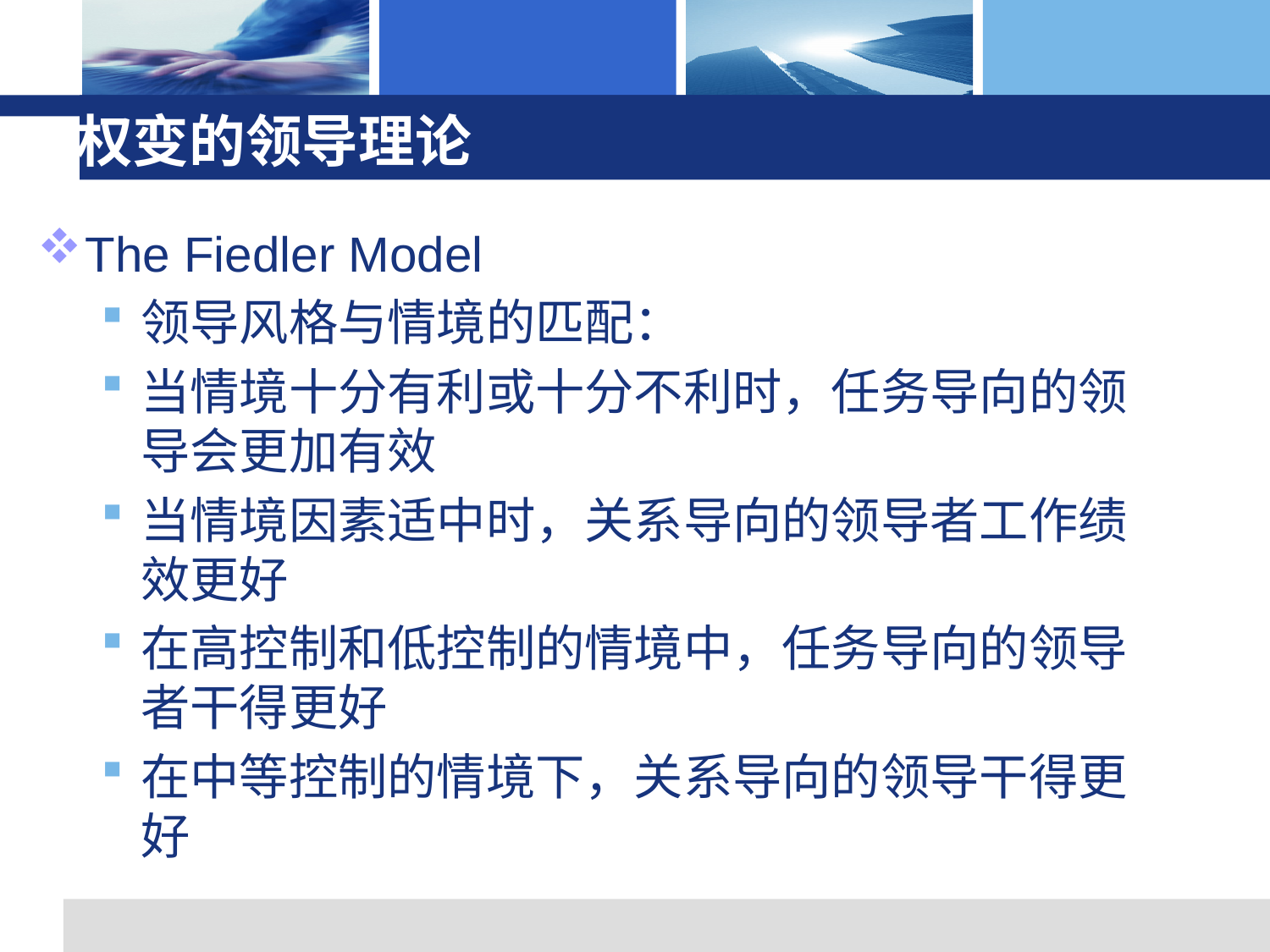

# 权变的领导理论
The Fiedler Model
领导风格与情境的匹配：
当情境十分有利或十分不利时，任务导向的领导会更加有效
当情境因素适中时，关系导向的领导者工作绩效更好
在高控制和低控制的情境中，任务导向的领导者干得更好
在中等控制的情境下，关系导向的领导干得更好